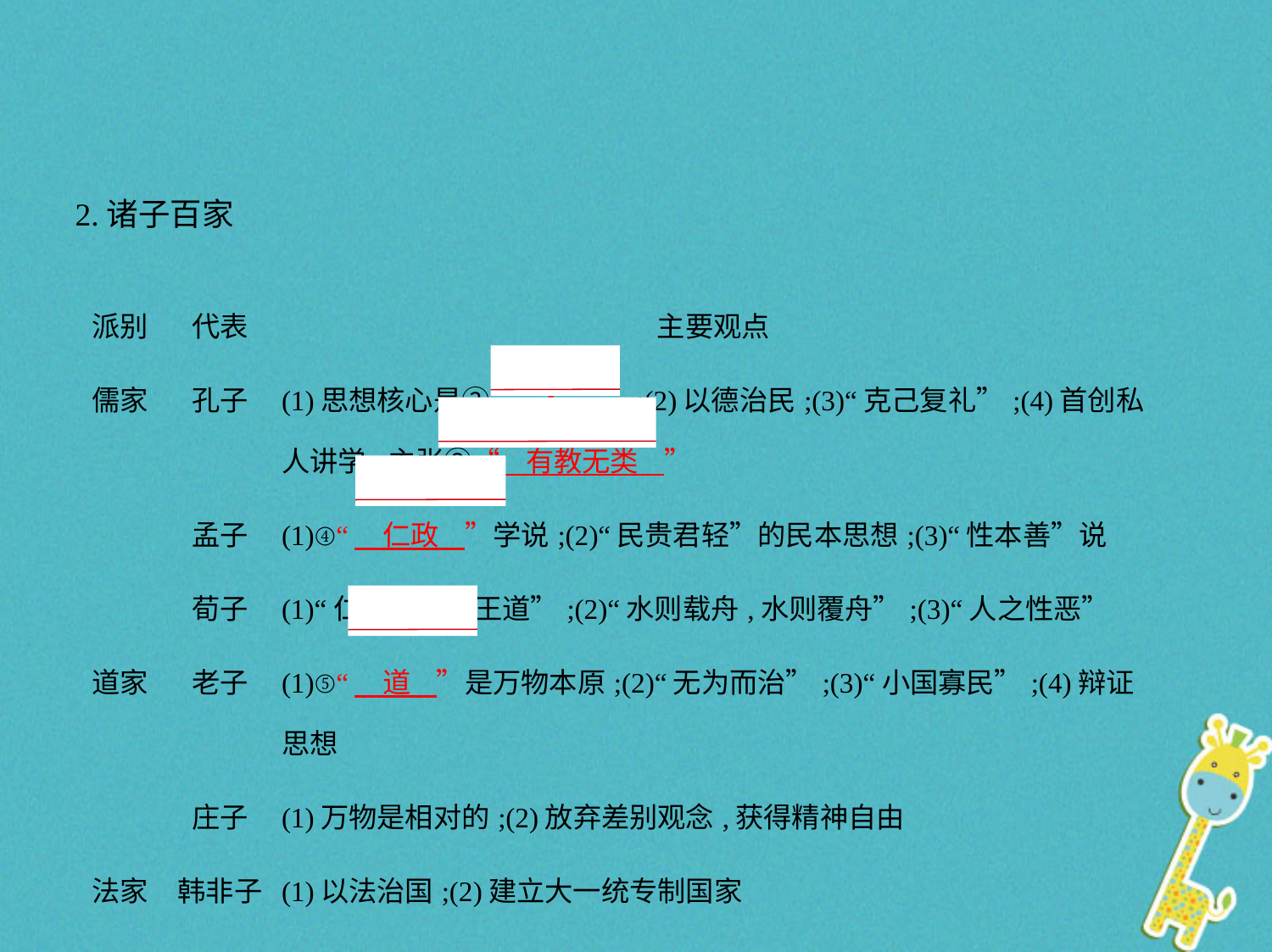

2.诸子百家

| 派别 | 代表 | 主要观点 |
| --- | --- | --- |
| 儒家 | 孔子 | (1)思想核心是②“　仁    ”;(2)以德治民;(3)“克己复礼”;(4)首创私人讲学,主张③“    有教无类    ” |
|  | 孟子 | (1)④“　仁政    ”学说;(2)“民贵君轻”的民本思想;(3)“性本善”说 |
|  | 荀子 | (1)“仁义”和“王道”;(2)“水则载舟,水则覆舟”;(3)“人之性恶” |
| 道家 | 老子 | (1)⑤“　道    ”是万物本原;(2)“无为而治”;(3)“小国寡民”;(4)辩证思想 |
|  | 庄子 | (1)万物是相对的;(2)放弃差别观念,获得精神自由 |
| 法家 | 韩非子 | (1)以法治国;(2)建立大一统专制国家 |